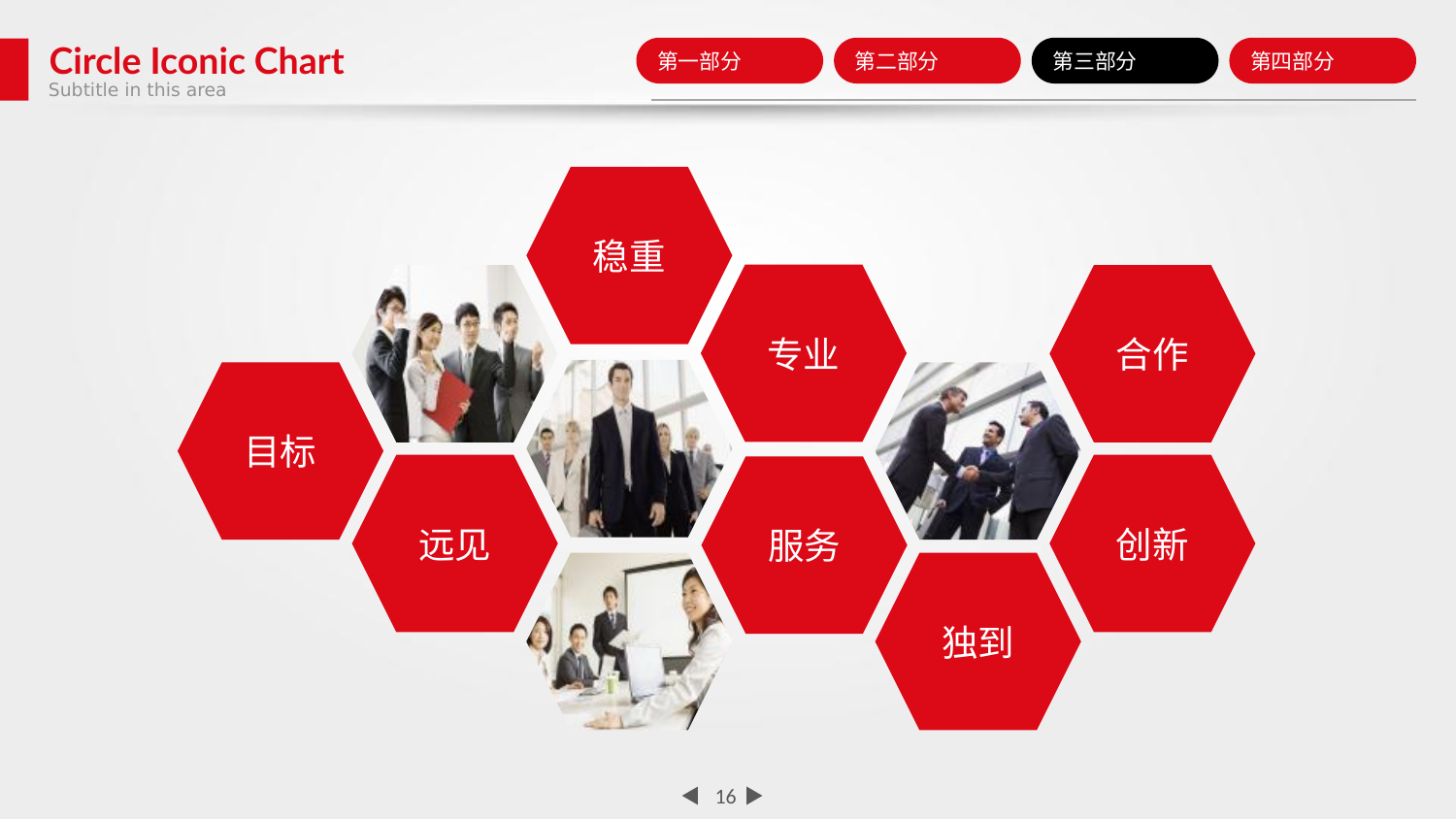

Circle Iconic Chart
第一部分
第二部分
第三部分
第四部分

Subtitle in this area
稳重
专业

合作

目标

远见
创新
服务

独到
16